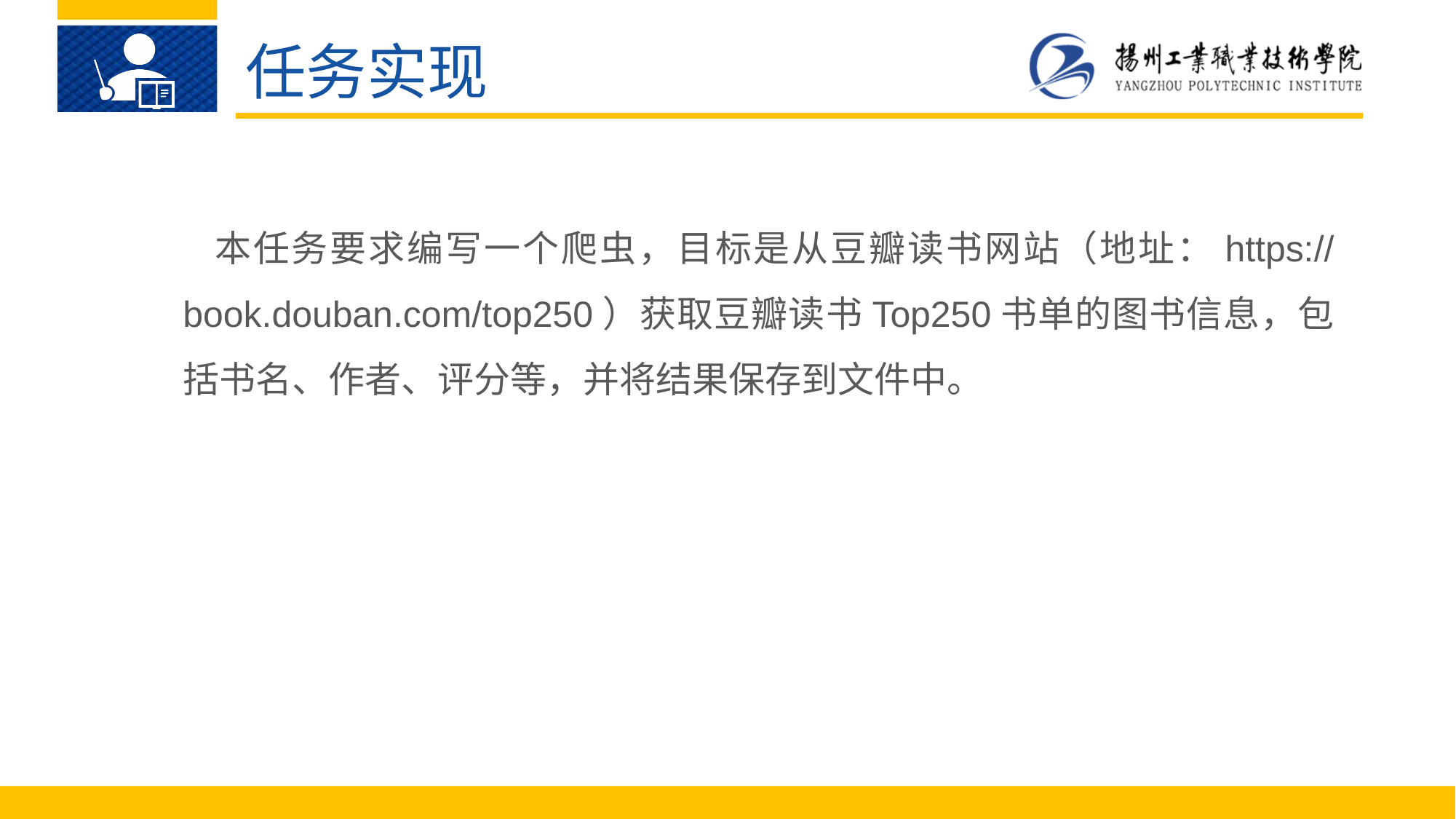

任务实现
本任务要求编写一个爬虫，目标是从豆瓣读书网站（地址：https://book.douban.com/top250）获取豆瓣读书Top250书单的图书信息，包括书名、作者、评分等，并将结果保存到文件中。